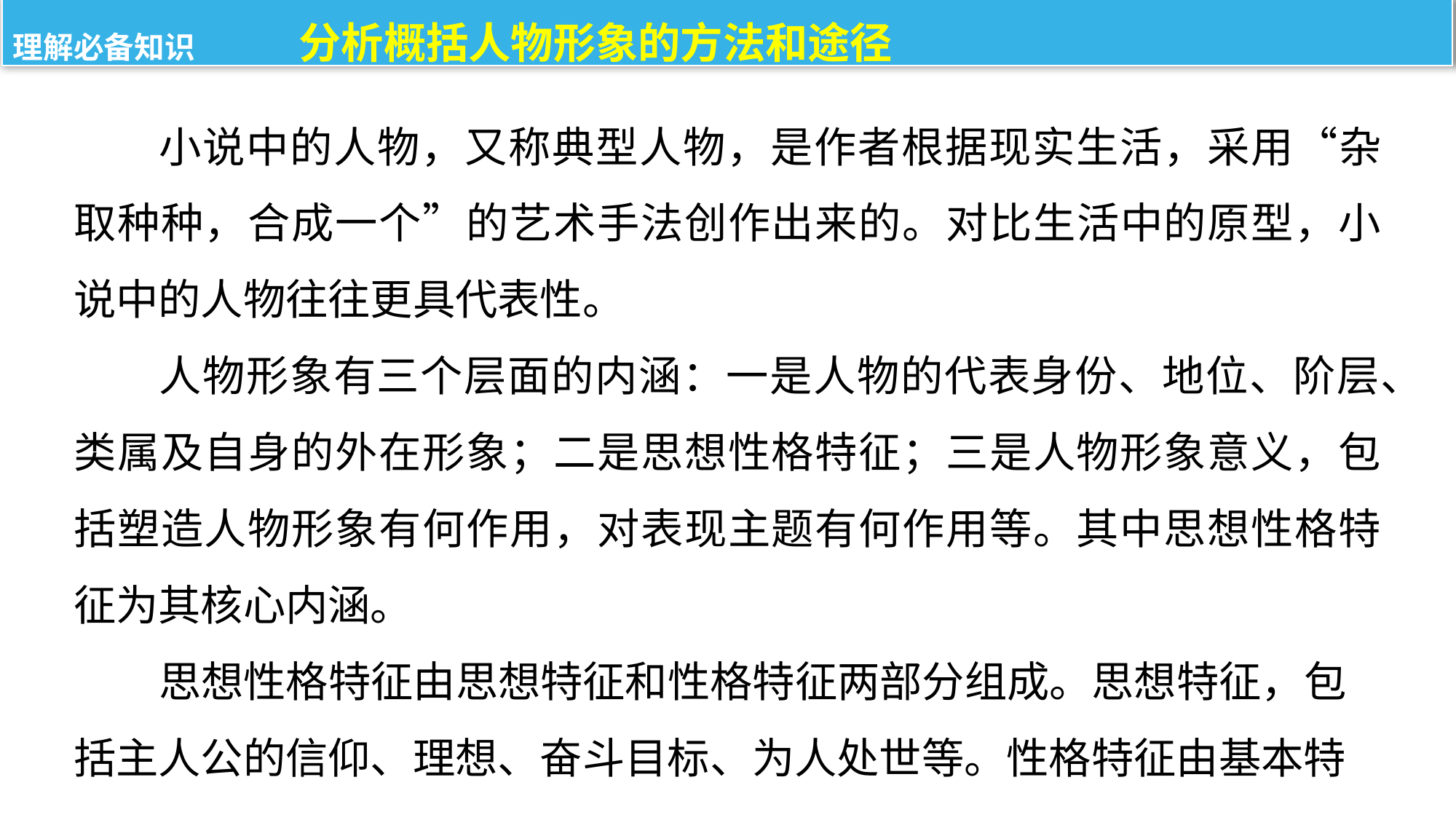

理解必备知识               分析概括人物形象的方法和途径
小说中的人物，又称典型人物，是作者根据现实生活，采用“杂取种种，合成一个”的艺术手法创作出来的。对比生活中的原型，小说中的人物往往更具代表性。
人物形象有三个层面的内涵：一是人物的代表身份、地位、阶层、类属及自身的外在形象；二是思想性格特征；三是人物形象意义，包括塑造人物形象有何作用，对表现主题有何作用等。其中思想性格特征为其核心内涵。
思想性格特征由思想特征和性格特征两部分组成。思想特征，包括主人公的信仰、理想、奋斗目标、为人处世等。性格特征由基本特